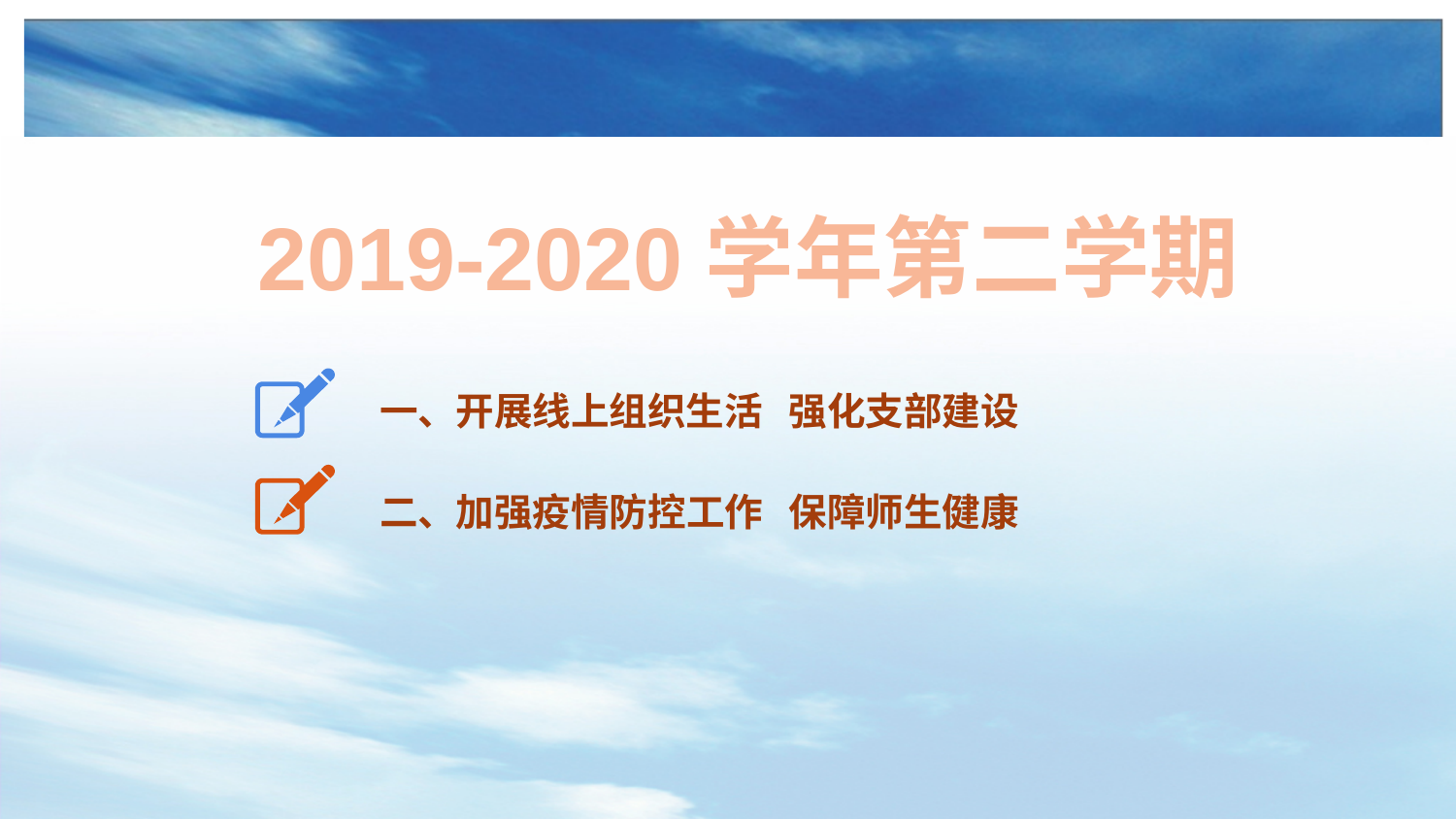

2019-2020学年第二学期

一、开展线上组织生活   强化支部建设

二、加强疫情防控工作   保障师生健康